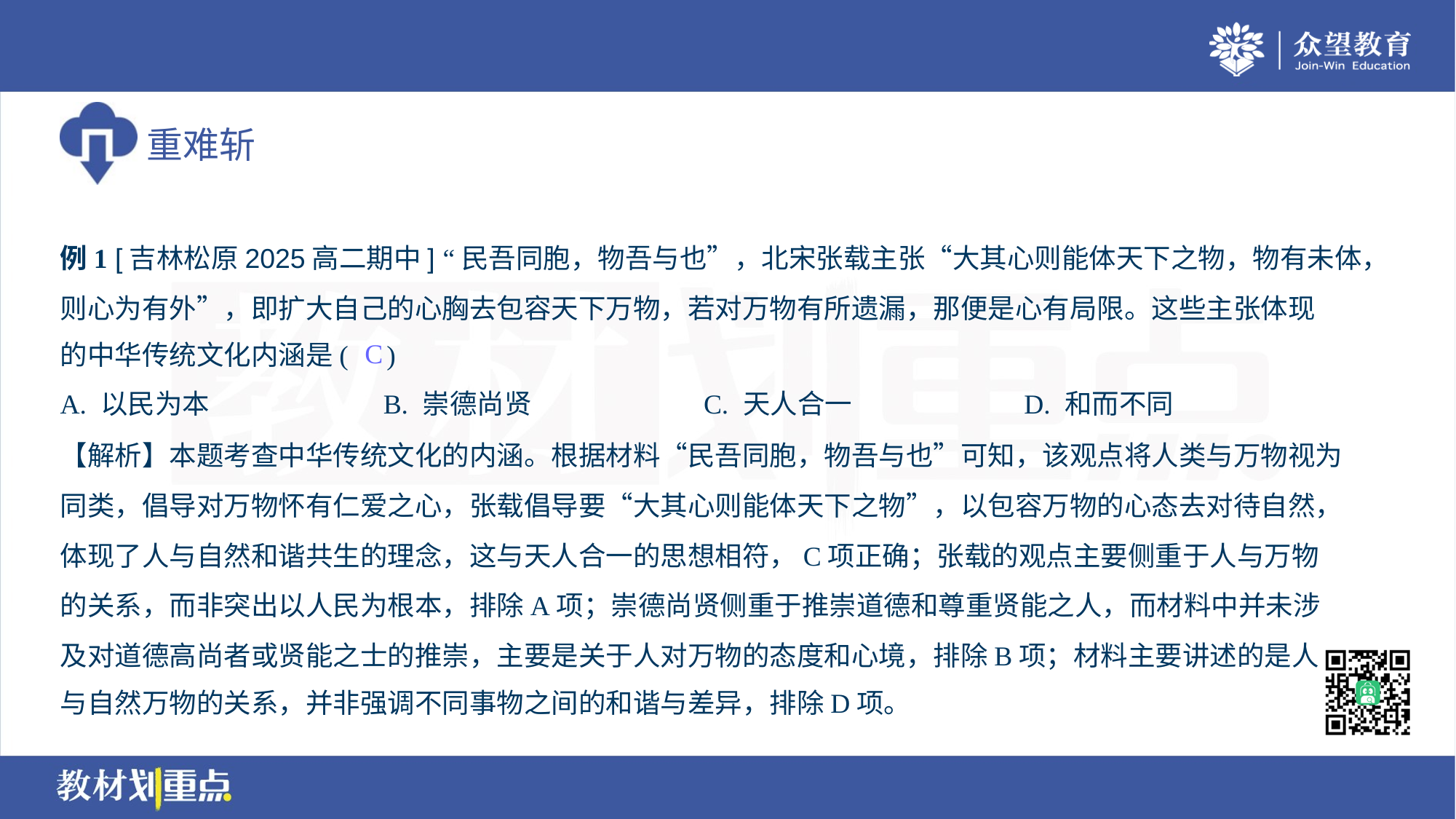

例1 [吉林松原2025高二期中] “民吾同胞，物吾与也”，北宋张载主张“大其心则能体天下之物，物有未体，
则心为有外”，即扩大自己的心胸去包容天下万物，若对万物有所遗漏，那便是心有局限。这些主张体现
的中华传统文化内涵是(     )
C
A. 以民为本	B. 崇德尚贤	C. 天人合一	D. 和而不同
【解析】本题考查中华传统文化的内涵。根据材料“民吾同胞，物吾与也”可知，该观点将人类与万物视为
同类，倡导对万物怀有仁爱之心，张载倡导要“大其心则能体天下之物”，以包容万物的心态去对待自然，
体现了人与自然和谐共生的理念，这与天人合一的思想相符，C项正确；张载的观点主要侧重于人与万物
的关系，而非突出以人民为根本，排除A项；崇德尚贤侧重于推崇道德和尊重贤能之人，而材料中并未涉
及对道德高尚者或贤能之士的推崇，主要是关于人对万物的态度和心境，排除B项；材料主要讲述的是人
与自然万物的关系，并非强调不同事物之间的和谐与差异，排除D项。